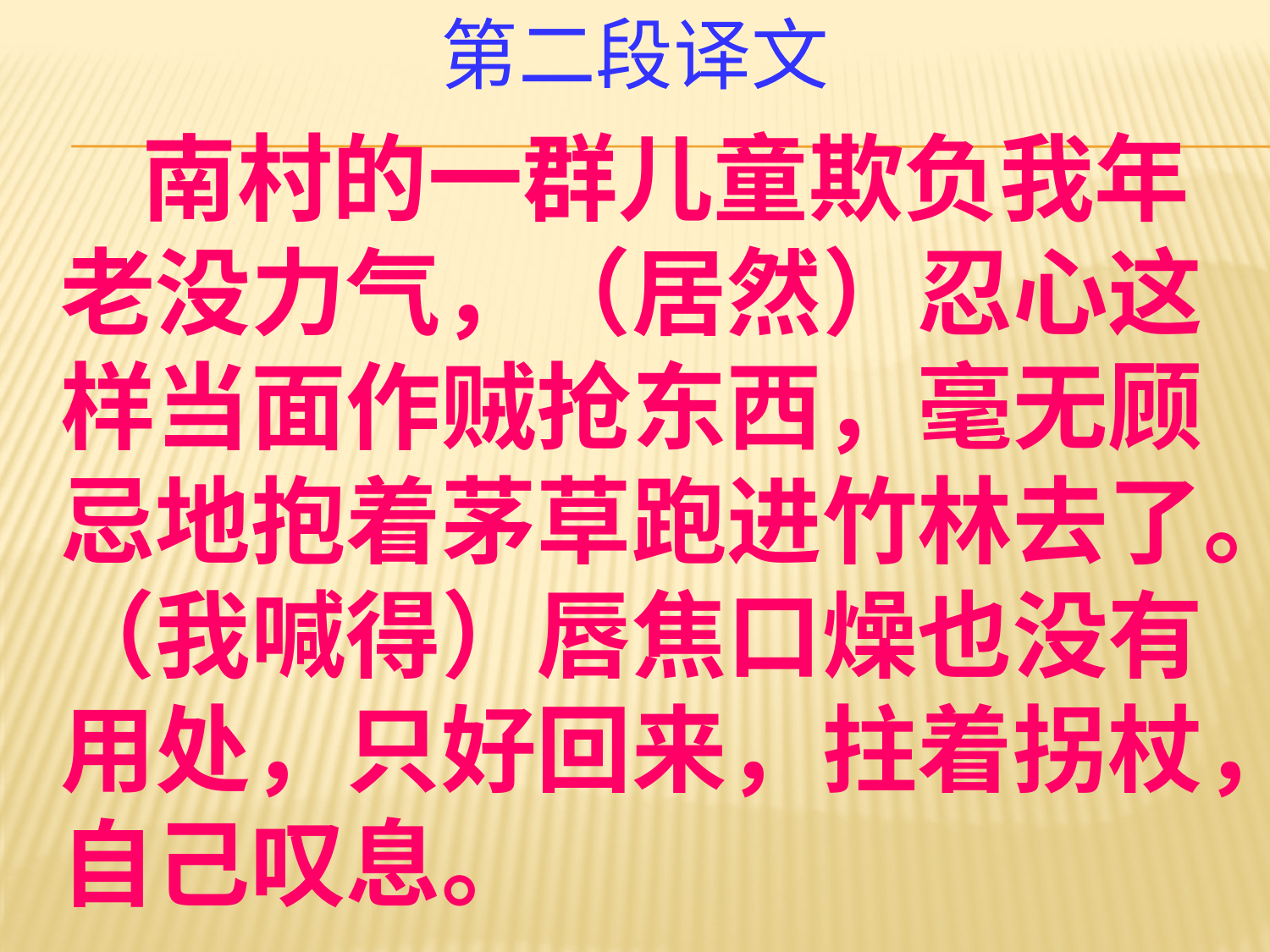

第二段译文
     南村的一群儿童欺负我年老没力气，（居然）忍心这样当面作贼抢东西，毫无顾忌地抱着茅草跑进竹林去了。（我喊得）唇焦口燥也没有用处，只好回来，拄着拐杖，自己叹息。
#